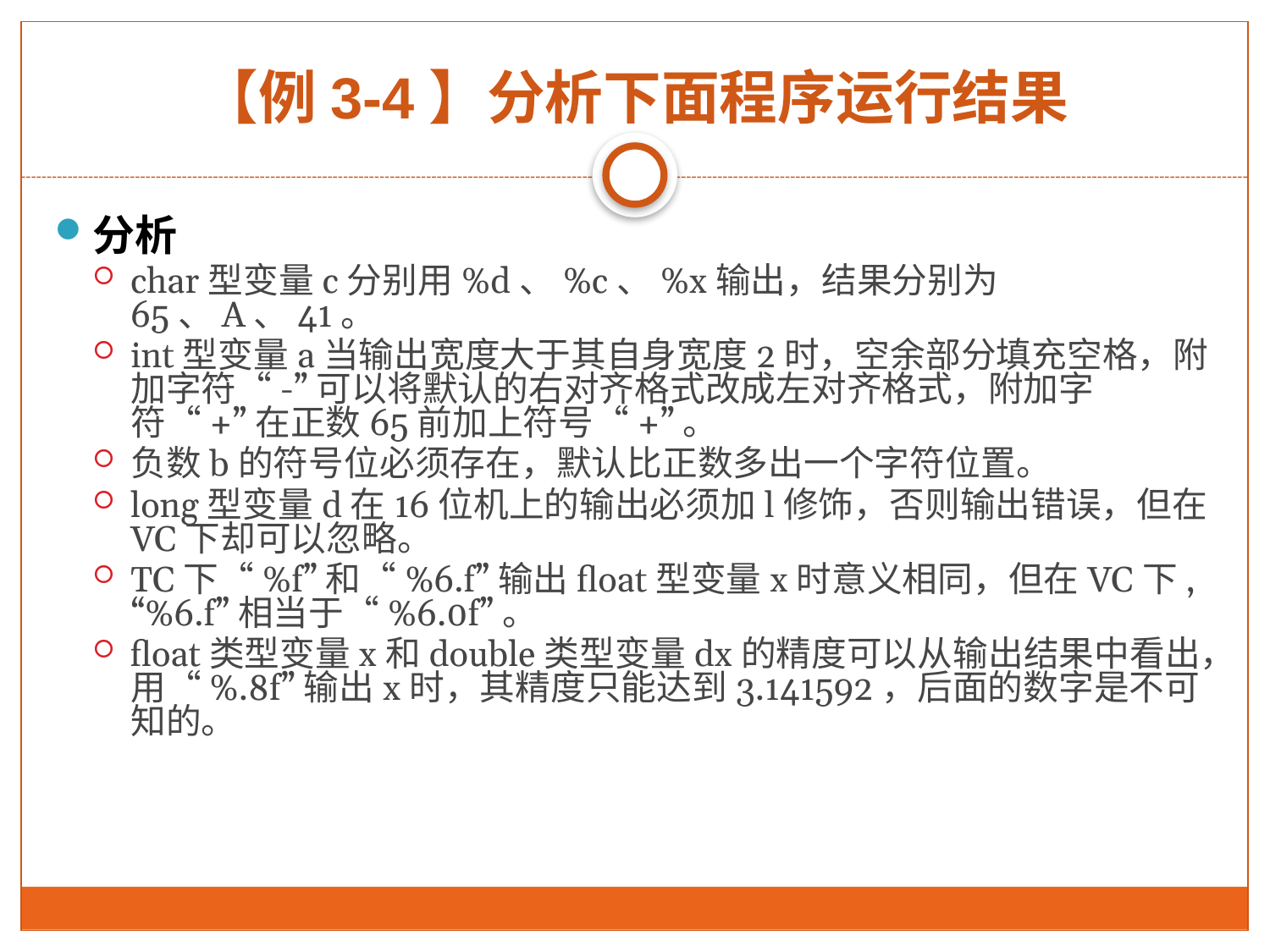

# 【例3-4】分析下面程序运行结果
分析
char型变量c分别用%d、%c、%x输出，结果分别为65、A、41。
int型变量a当输出宽度大于其自身宽度2时，空余部分填充空格，附加字符“-”可以将默认的右对齐格式改成左对齐格式，附加字符“+”在正数65前加上符号“+”。
负数b的符号位必须存在，默认比正数多出一个字符位置。
long型变量d在16位机上的输出必须加l修饰，否则输出错误，但在VC下却可以忽略。
TC下“%f”和“%6.f”输出float型变量x时意义相同，但在VC下, “%6.f”相当于“%6.0f”。
float类型变量x和double类型变量dx的精度可以从输出结果中看出，用“%.8f”输出x时，其精度只能达到3.141592，后面的数字是不可知的。